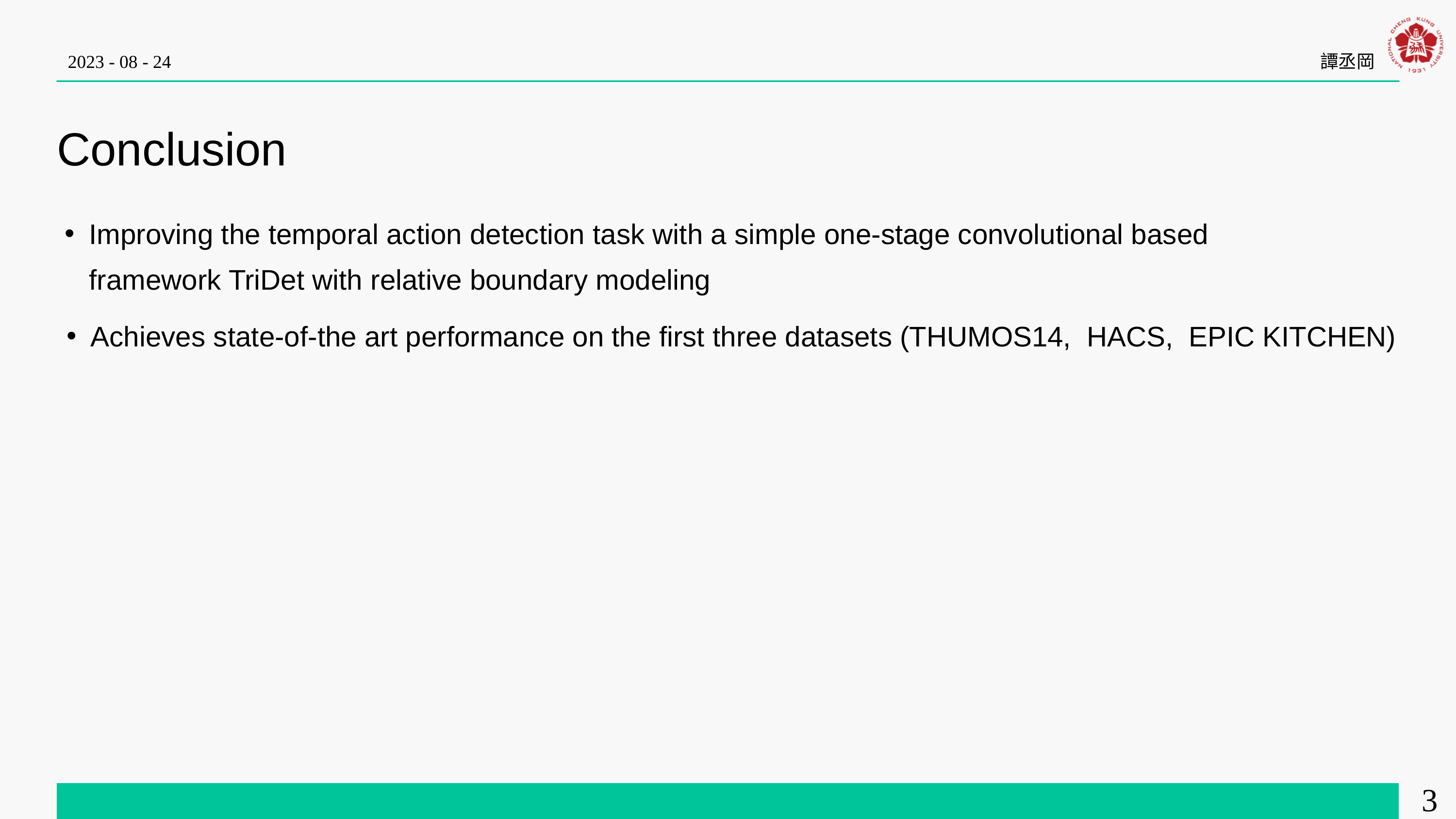

2023 - 08 - 24
譚丞岡

Conclusion
Improving the temporal action detection task with a simple one-stage convolutional based framework TriDet with relative boundary modeling
Achieves state-of-the art performance on the first three datasets (THUMOS14,  HACS,  EPIC KITCHEN)
36